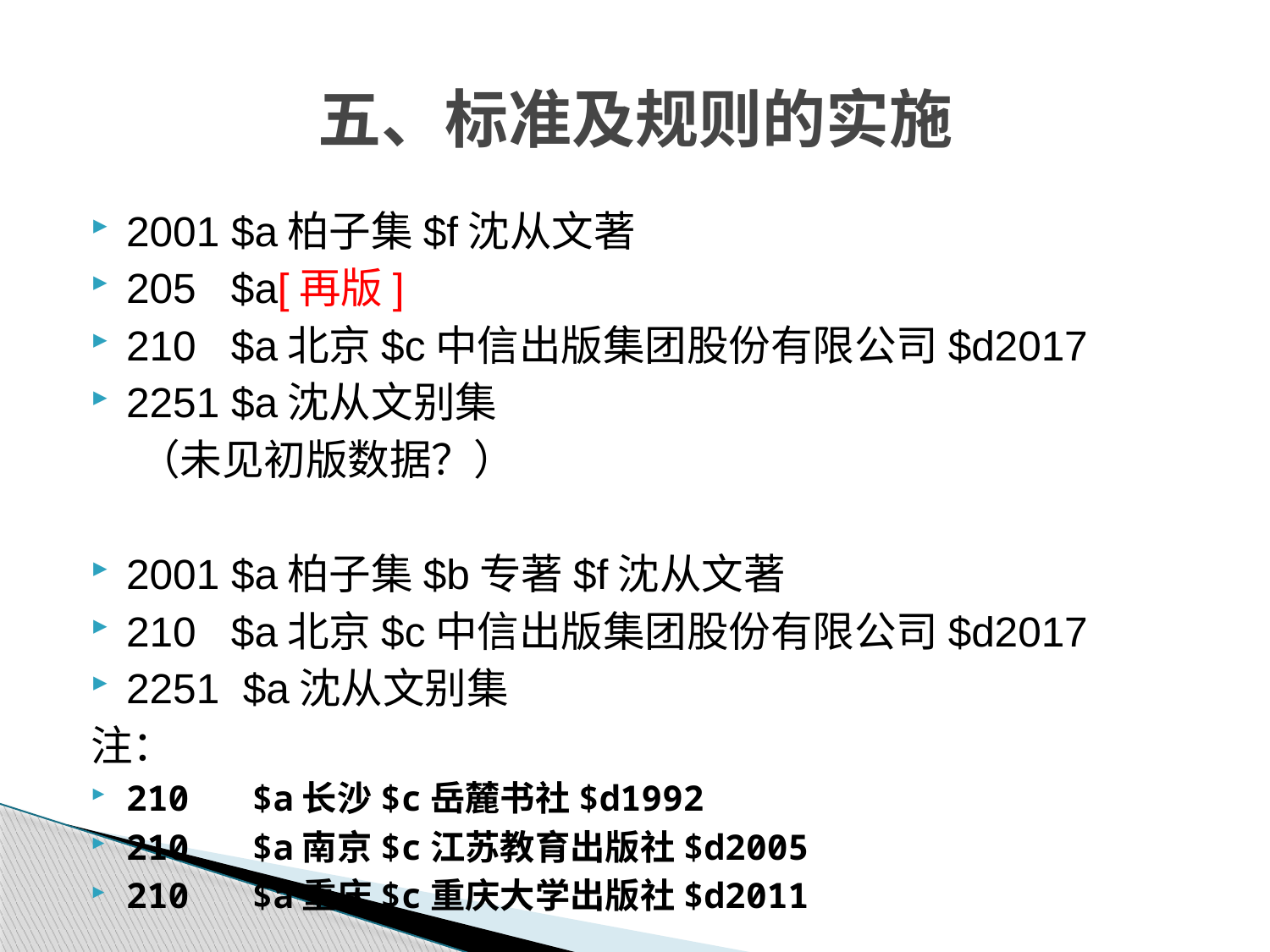

# 五、标准及规则的实施
2001 $a柏子集$f沈从文著
205   $a[再版]
210   $a北京$c中信出版集团股份有限公司$d2017
2251 $a沈从文别集
    （未见初版数据？）

2001 $a柏子集$b专著$f沈从文著
210   $a北京$c中信出版集团股份有限公司$d2017
2251  $a沈从文别集
注：
210   $a长沙$c岳麓书社$d1992
210   $a南京$c江苏教育出版社$d2005
210   $a重庆$c重庆大学出版社$d2011